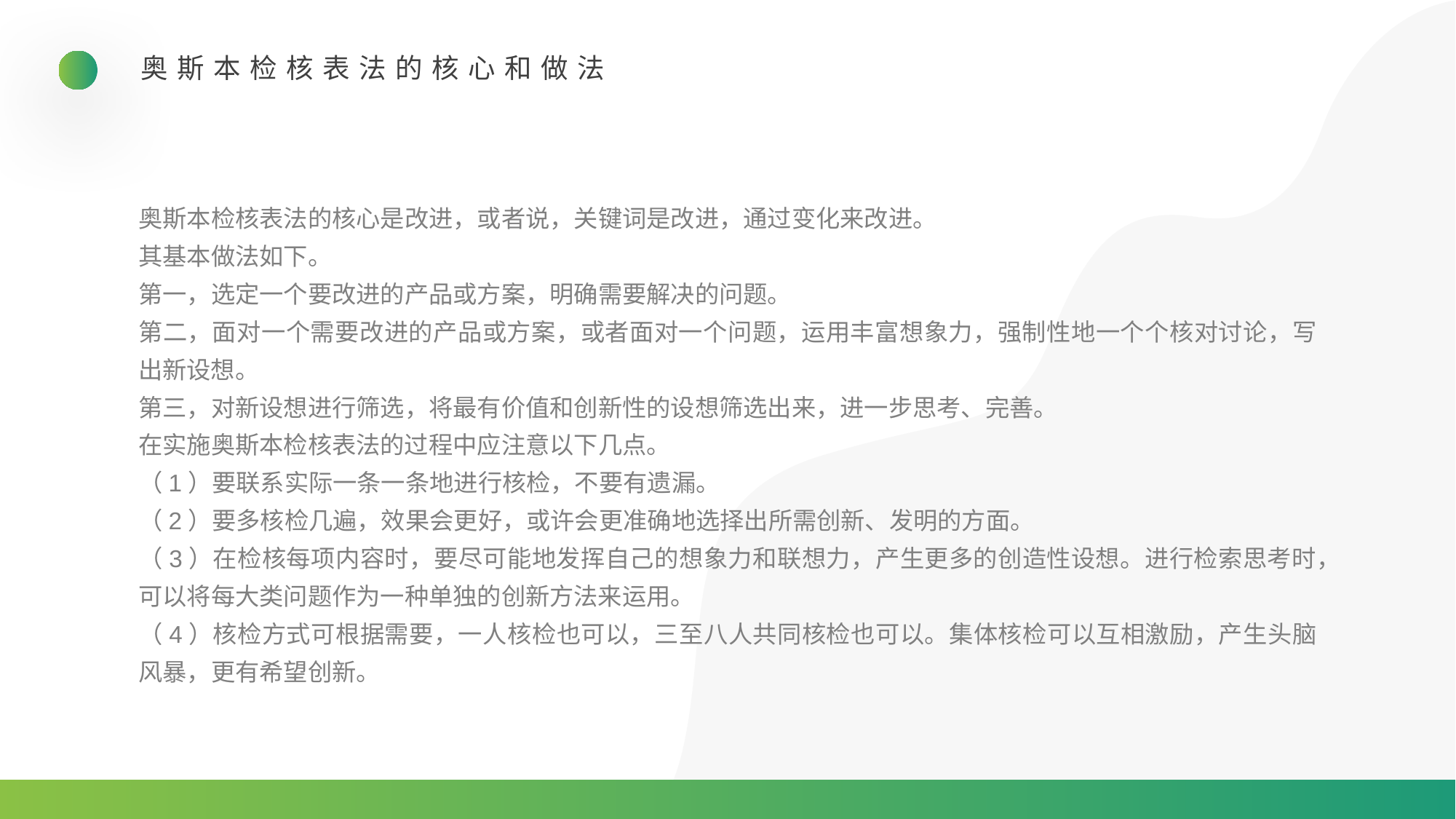

奥斯本检核表法的核心和做法
奥斯本检核表法的核心是改进，或者说，关键词是改进，通过变化来改进。
其基本做法如下。
第一，选定一个要改进的产品或方案，明确需要解决的问题。
第二，面对一个需要改进的产品或方案，或者面对一个问题，运用丰富想象力，强制性地一个个核对讨论，写出新设想。
第三，对新设想进行筛选，将最有价值和创新性的设想筛选出来，进一步思考、完善。
在实施奥斯本检核表法的过程中应注意以下几点。
（1）要联系实际一条一条地进行核检，不要有遗漏。
（2）要多核检几遍，效果会更好，或许会更准确地选择出所需创新、发明的方面。
（3）在检核每项内容时，要尽可能地发挥自己的想象力和联想力，产生更多的创造性设想。进行检索思考时，可以将每大类问题作为一种单独的创新方法来运用。
（4）核检方式可根据需要，一人核检也可以，三至八人共同核检也可以。集体核检可以互相激励，产生头脑风暴，更有希望创新。